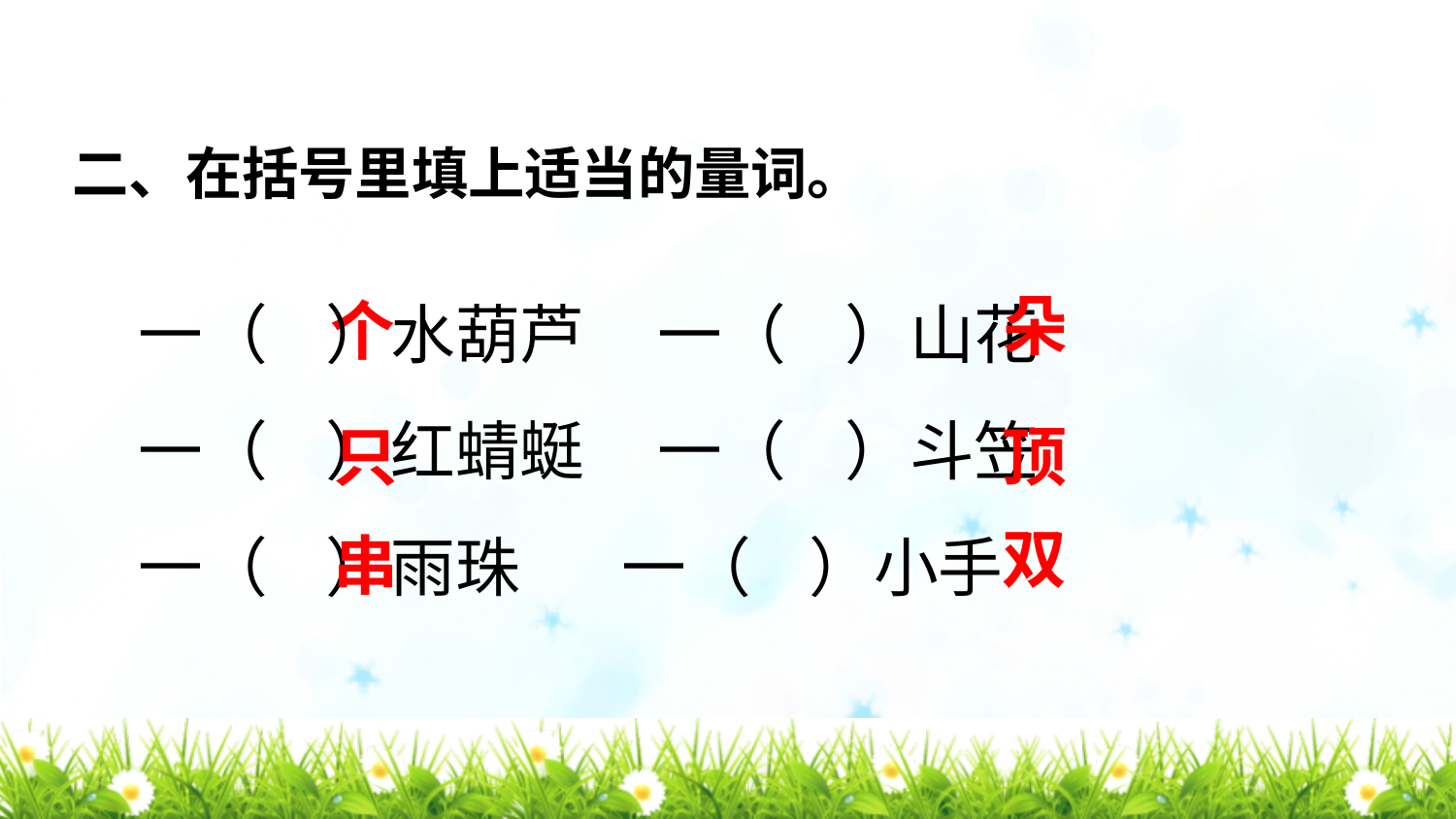

二、在括号里填上适当的量词。
  一（    ）水葫芦     一（    ）山花
  一（    ）红蜻蜓     一（    ）斗笠
  一（    ）雨珠       一（    ）小手
朵
个
只
顶
双
串